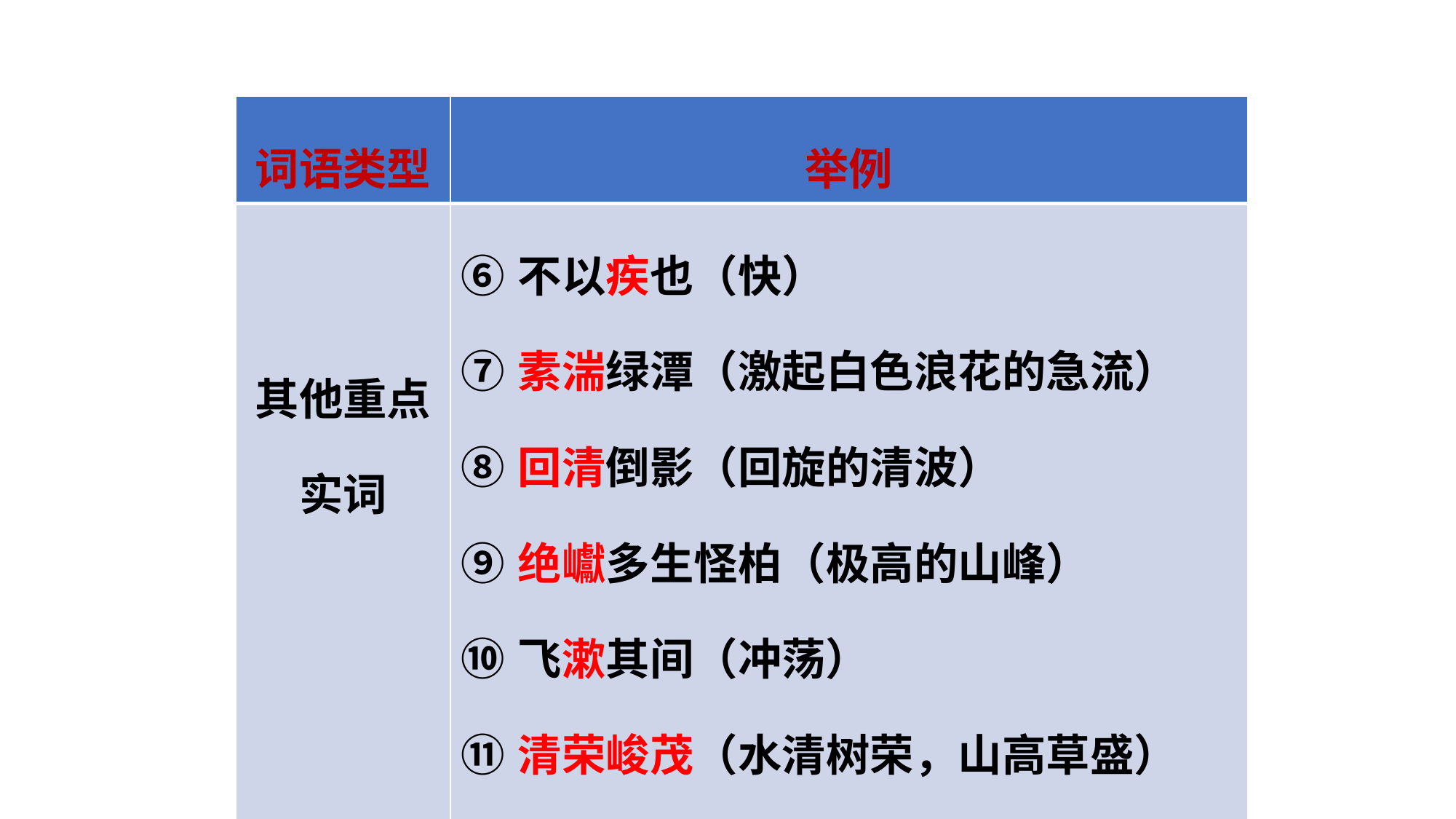

| 词语类型 | 举例 |
| --- | --- |
| 其他重点实词 | ⑥不以疾也（快） ⑦素湍绿潭（激起白色浪花的急流） ⑧回清倒影（回旋的清波） ⑨绝巘多生怪柏（极高的山峰） ⑩飞漱其间（冲荡） ⑪清荣峻茂（水清树荣，山高草盛） ⑫良多趣味（甚，很） |